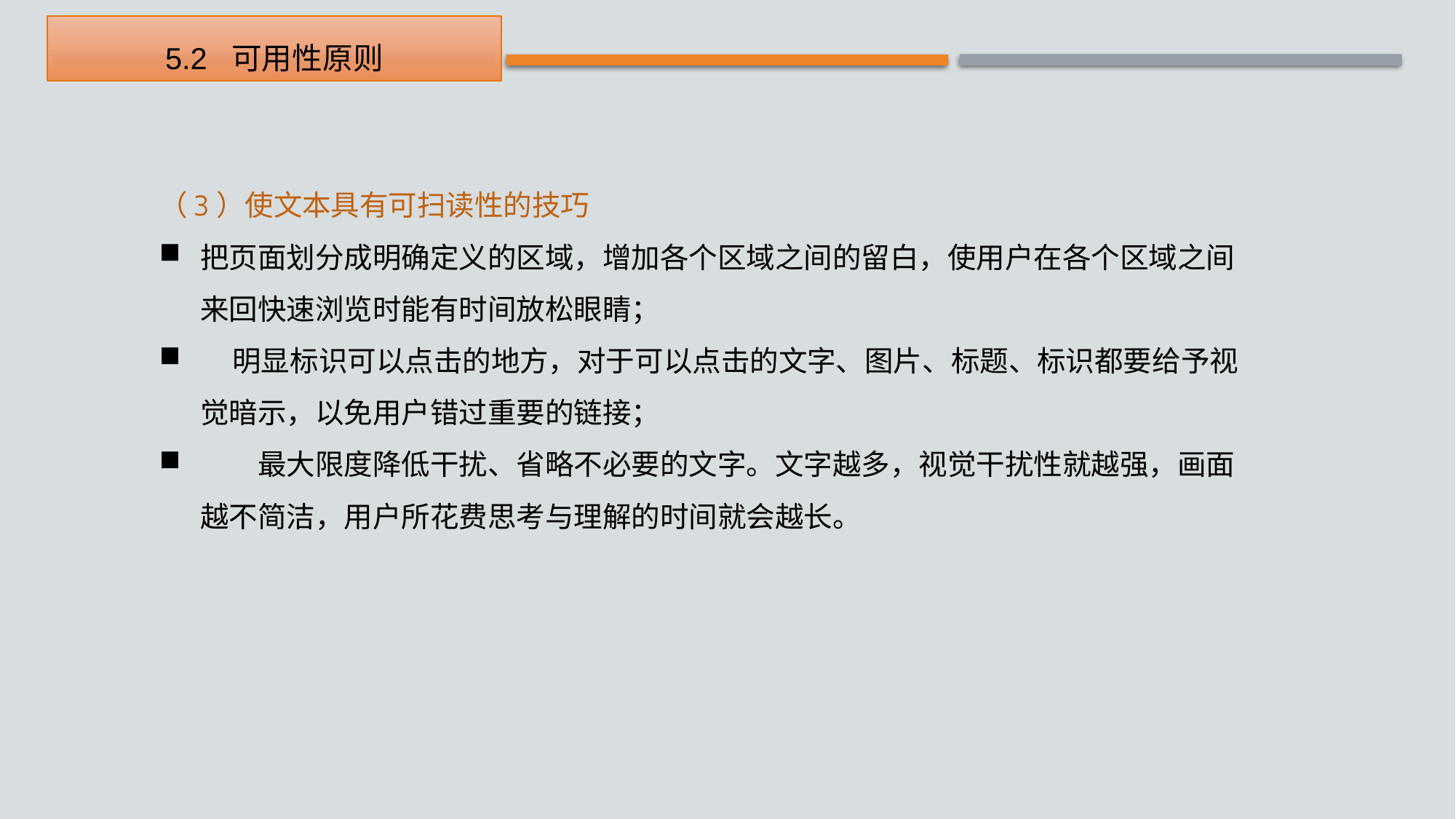

5.2  可用性原则
（3）使文本具有可扫读性的技巧
把页面划分成明确定义的区域，增加各个区域之间的留白，使用户在各个区域之间来回快速浏览时能有时间放松眼睛；
    明显标识可以点击的地方，对于可以点击的文字、图片、标题、标识都要给予视觉暗示，以免用户错过重要的链接；
　　最大限度降低干扰、省略不必要的文字。文字越多，视觉干扰性就越强，画面越不简洁，用户所花费思考与理解的时间就会越长。